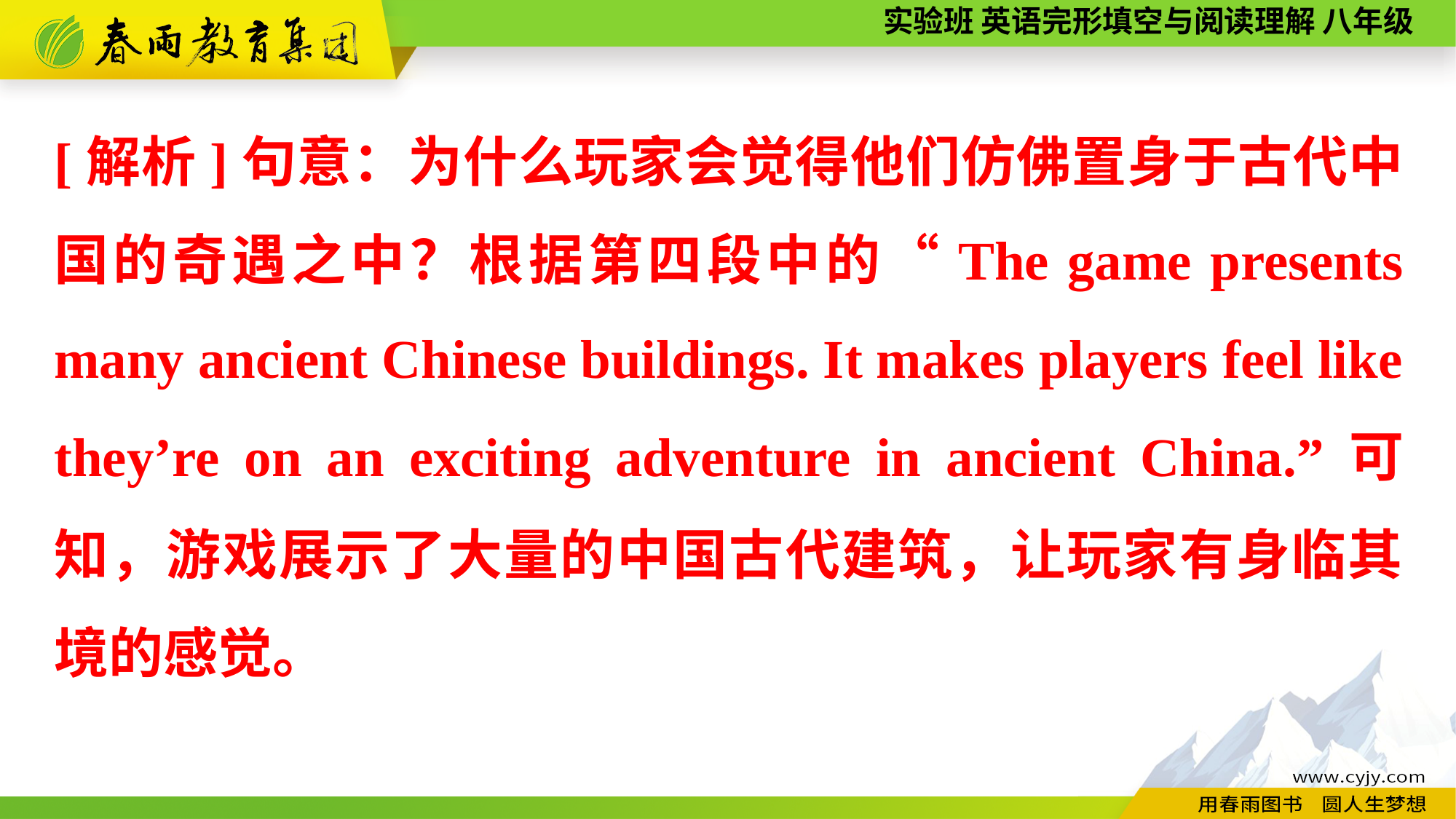

[解析]句意：为什么玩家会觉得他们仿佛置身于古代中国的奇遇之中？根据第四段中的“The game presents many ancient Chinese buildings. It makes players feel like they’re on an exciting adventure in ancient China.”可知，游戏展示了大量的中国古代建筑，让玩家有身临其境的感觉。